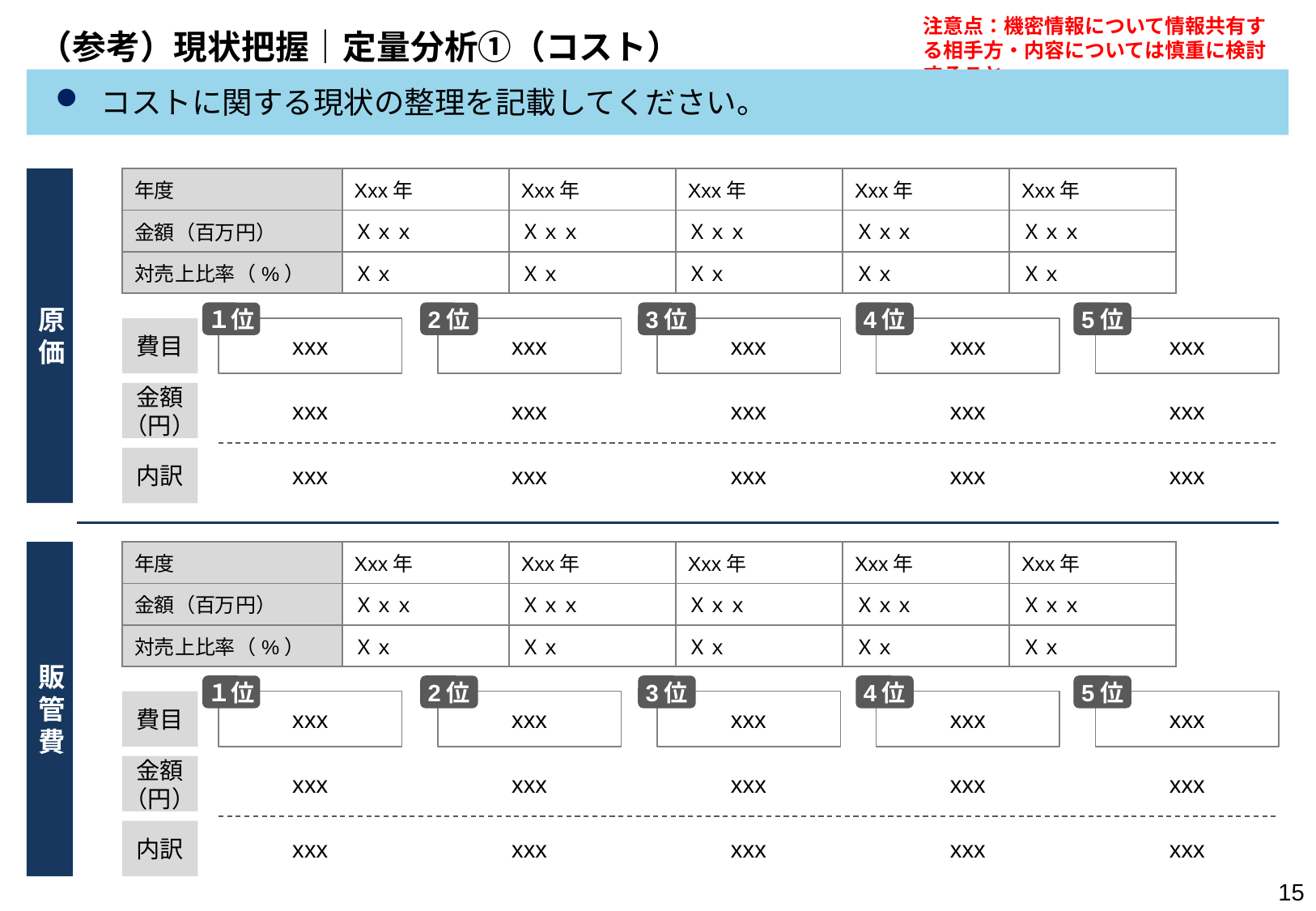

# （参考）現状把握｜定量分析①（コスト）
コストに関する現状の整理を記載してください。
| 年度 | Xxx年 | Xxx年 | Xxx年 | Xxx年 | Xxx年 |
| --- | --- | --- | --- | --- | --- |
| 金額（百万円） | Ｘｘｘ | Ｘｘｘ | Ｘｘｘ | Ｘｘｘ | Ｘｘｘ |
| 対売上比率（%） | Ｘｘ | Ｘｘ | Ｘｘ | Ｘｘ | Ｘｘ |
原価
１位
2位
3位
4位
5位
費目
xxx
xxx
xxx
xxx
xxx
金額
（円）
xxx
xxx
xxx
xxx
xxx
内訳
xxx
xxx
xxx
xxx
xxx
販管費
| 年度 | Xxx年 | Xxx年 | Xxx年 | Xxx年 | Xxx年 |
| --- | --- | --- | --- | --- | --- |
| 金額（百万円） | Ｘｘｘ | Ｘｘｘ | Ｘｘｘ | Ｘｘｘ | Ｘｘｘ |
| 対売上比率（%） | Ｘｘ | Ｘｘ | Ｘｘ | Ｘｘ | Ｘｘ |
１位
2位
3位
4位
5位
費目
xxx
xxx
xxx
xxx
xxx
金額
（円）
xxx
xxx
xxx
xxx
xxx
内訳
xxx
xxx
xxx
xxx
xxx
15